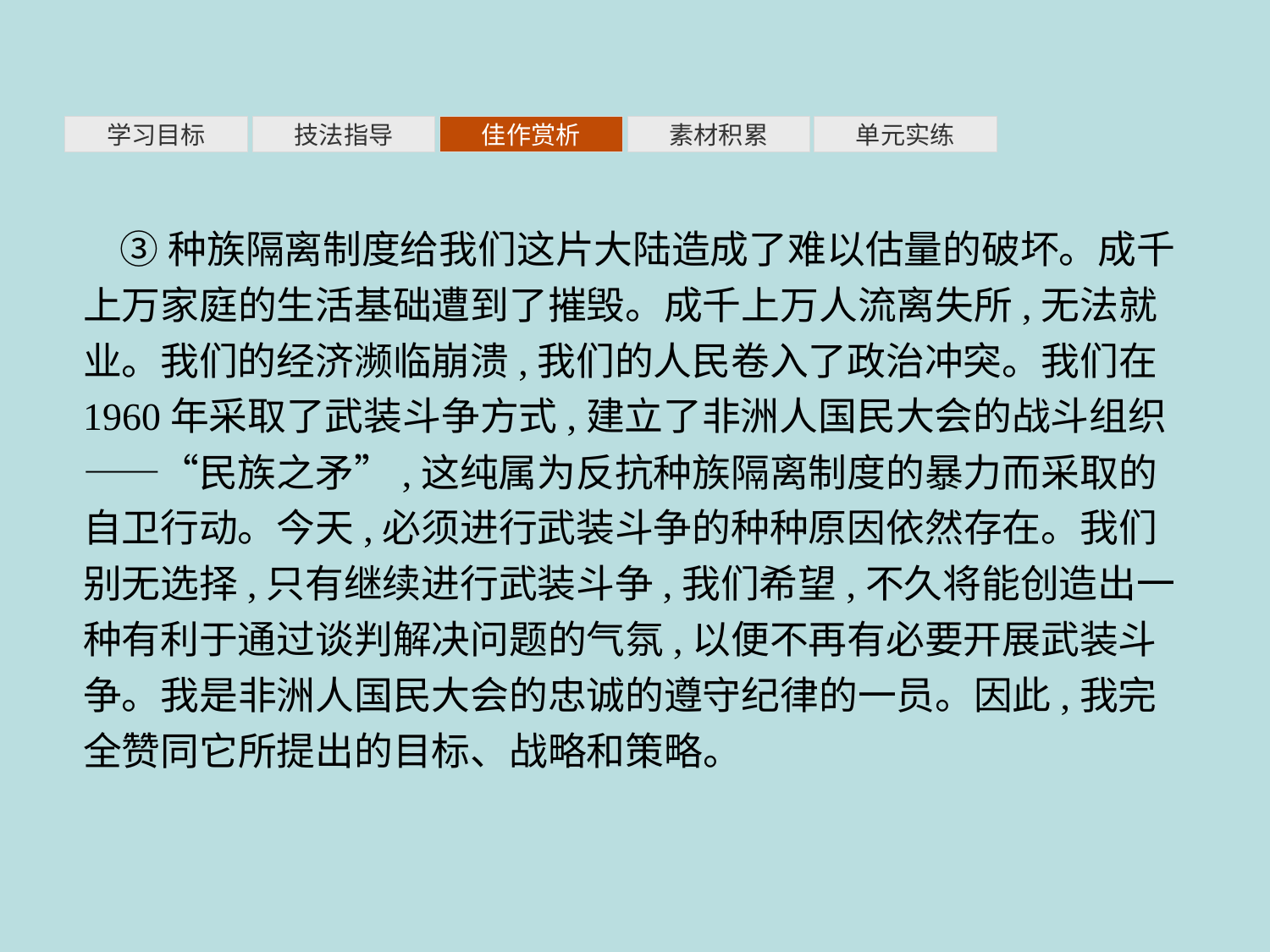

素材积累
学习目标
技法指导
佳作赏析
单元实练
③种族隔离制度给我们这片大陆造成了难以估量的破坏。成千上万家庭的生活基础遭到了摧毁。成千上万人流离失所,无法就业。我们的经济濒临崩溃,我们的人民卷入了政治冲突。我们在1960年采取了武装斗争方式,建立了非洲人国民大会的战斗组织——“民族之矛”,这纯属为反抗种族隔离制度的暴力而采取的自卫行动。今天,必须进行武装斗争的种种原因依然存在。我们别无选择,只有继续进行武装斗争,我们希望,不久将能创造出一种有利于通过谈判解决问题的气氛,以便不再有必要开展武装斗争。我是非洲人国民大会的忠诚的遵守纪律的一员。因此,我完全赞同它所提出的目标、战略和策略。